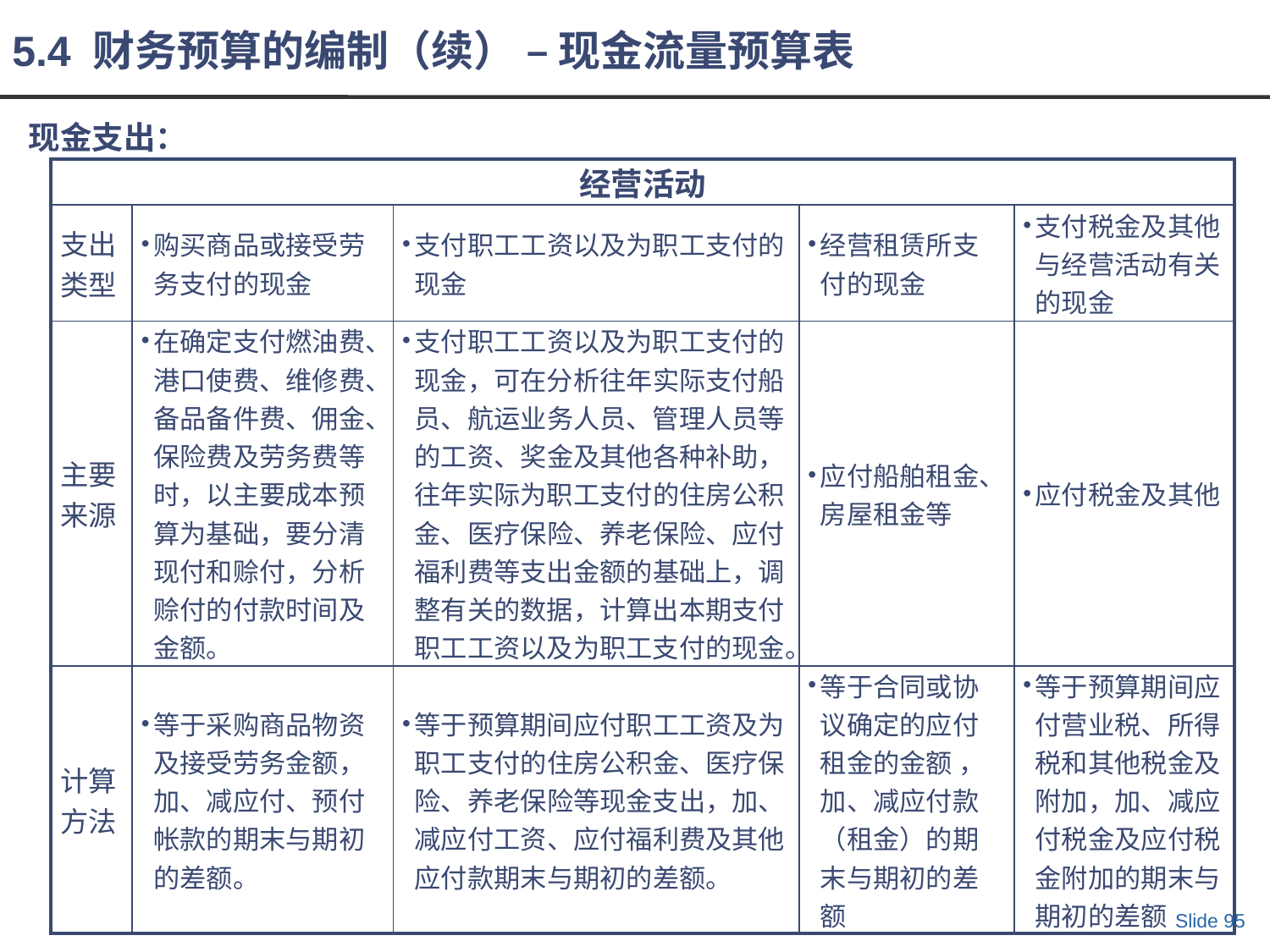

5.4 财务预算的编制（续） – 现金流量预算表

现金支出：
| 经营活动 |  |  |  |  |
| --- | --- | --- | --- | --- |
| 支出 类型 | 购买商品或接受劳务支付的现金 | 支付职工工资以及为职工支付的现金 | 经营租赁所支付的现金 | 支付税金及其他与经营活动有关的现金 |
| 主要来源 | 在确定支付燃油费、港口使费、维修费、备品备件费、佣金、保险费及劳务费等时，以主要成本预算为基础，要分清现付和赊付，分析赊付的付款时间及金额。 | 支付职工工资以及为职工支付的现金，可在分析往年实际支付船员、航运业务人员、管理人员等的工资、奖金及其他各种补助，往年实际为职工支付的住房公积金、医疗保险、养老保险、应付福利费等支出金额的基础上，调整有关的数据，计算出本期支付职工工资以及为职工支付的现金。 | 应付船舶租金、房屋租金等 | 应付税金及其他 |
| 计算方法 | 等于采购商品物资及接受劳务金额，加、减应付、预付帐款的期末与期初的差额。 | 等于预算期间应付职工工资及为职工支付的住房公积金、医疗保险、养老保险等现金支出，加、减应付工资、应付福利费及其他应付款期末与期初的差额。 | 等于合同或协议确定的应付租金的金额 ，加、减应付款（租金）的期末与期初的差额 | 等于预算期间应付营业税、所得税和其他税金及附加，加、减应付税金及应付税金附加的期末与期初的差额 |
Slide 95